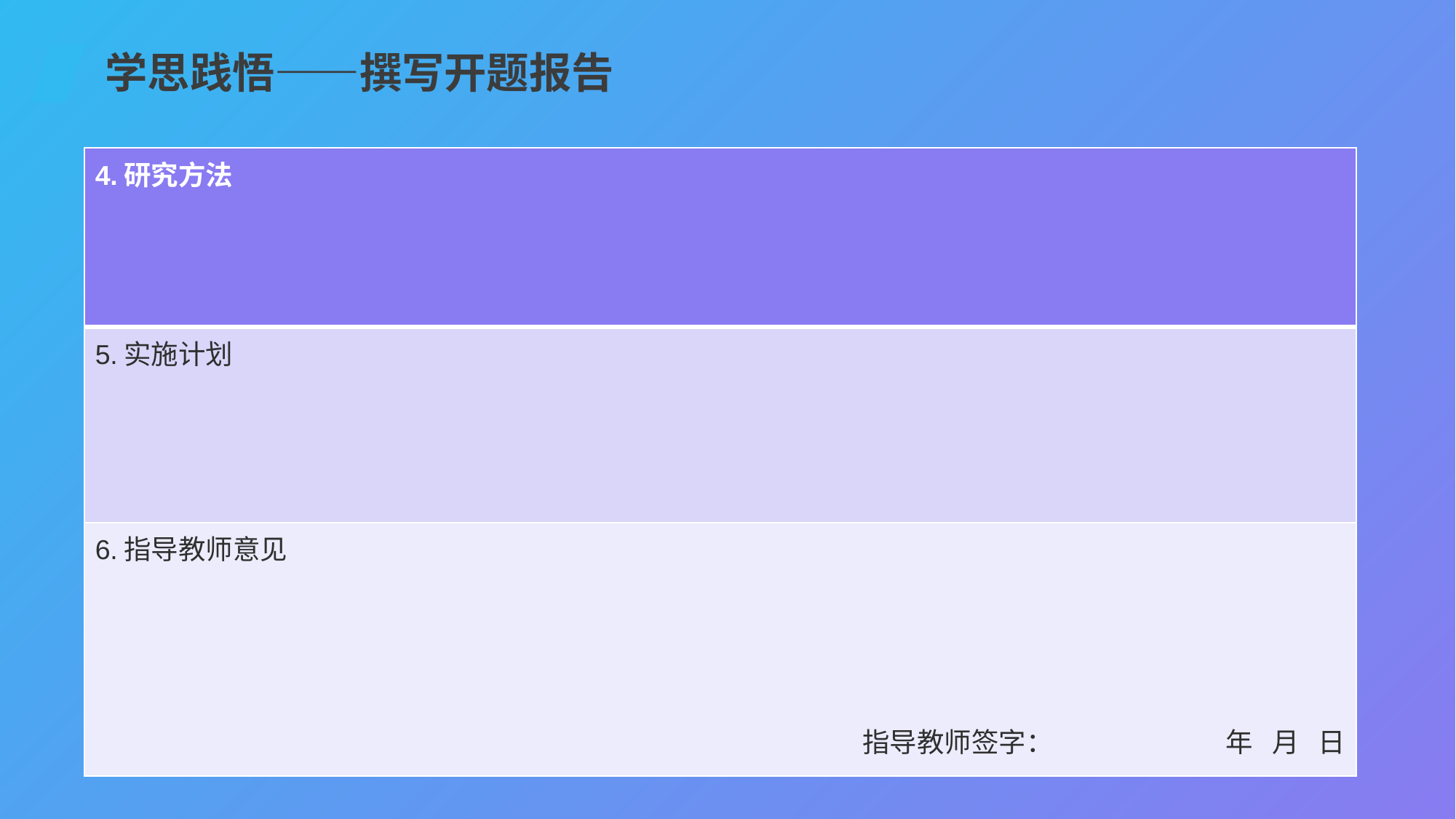

学思践悟——撰写开题报告
| 4.研究方法 |
| --- |
| 5.实施计划 |
| 6.指导教师意见 指导教师签字： 年 月 日 |